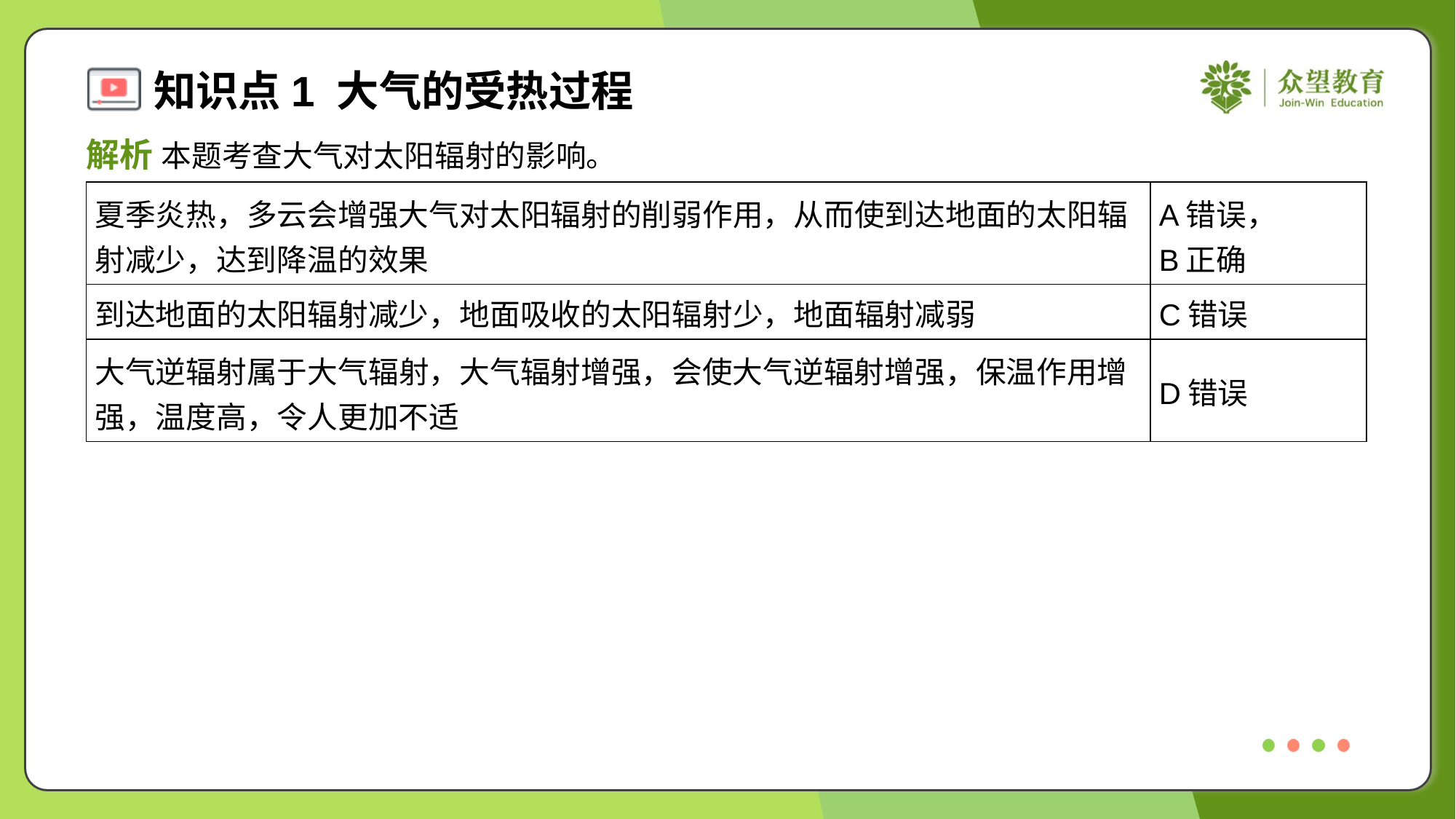

解析 本题考查大气对太阳辐射的影响。
| 夏季炎热，多云会增强大气对太阳辐射的削弱作用，从而使到达地面的太阳辐 射减少，达到降温的效果 | A错误， B正确 |
| --- | --- |
| 到达地面的太阳辐射减少，地面吸收的太阳辐射少，地面辐射减弱 | C错误 |
| 大气逆辐射属于大气辐射，大气辐射增强，会使大气逆辐射增强，保温作用增 强，温度高，令人更加不适 | D错误 |